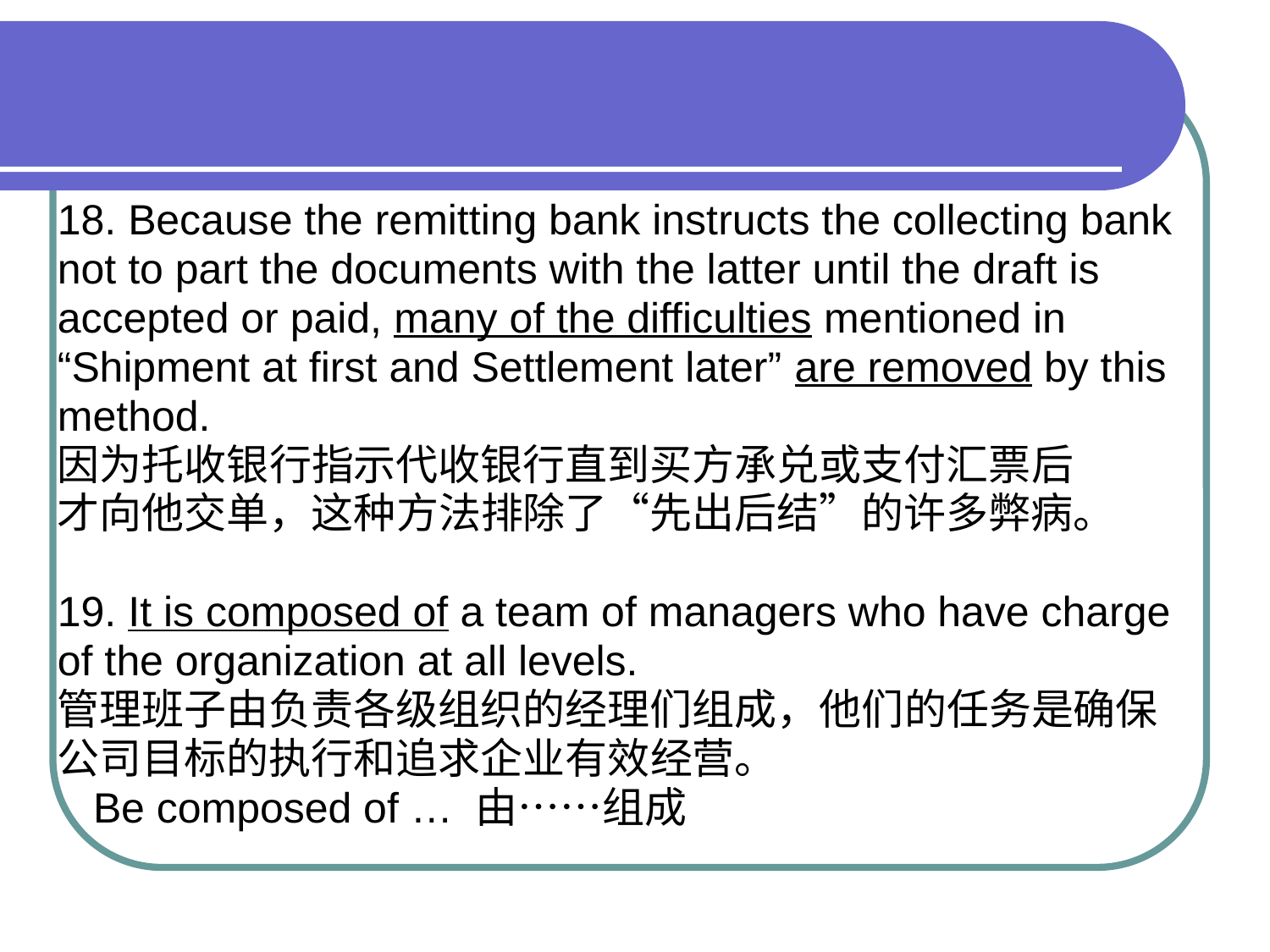

18. Because the remitting bank instructs the collecting bank
not to part the documents with the latter until the draft is
accepted or paid, many of the difficulties mentioned in
“Shipment at first and Settlement later” are removed by this
method.
因为托收银行指示代收银行直到买方承兑或支付汇票后
才向他交单，这种方法排除了“先出后结”的许多弊病。

19. It is composed of a team of managers who have charge
of the organization at all levels.
管理班子由负责各级组织的经理们组成，他们的任务是确保
公司目标的执行和追求企业有效经营。
   Be composed of … 由……组成